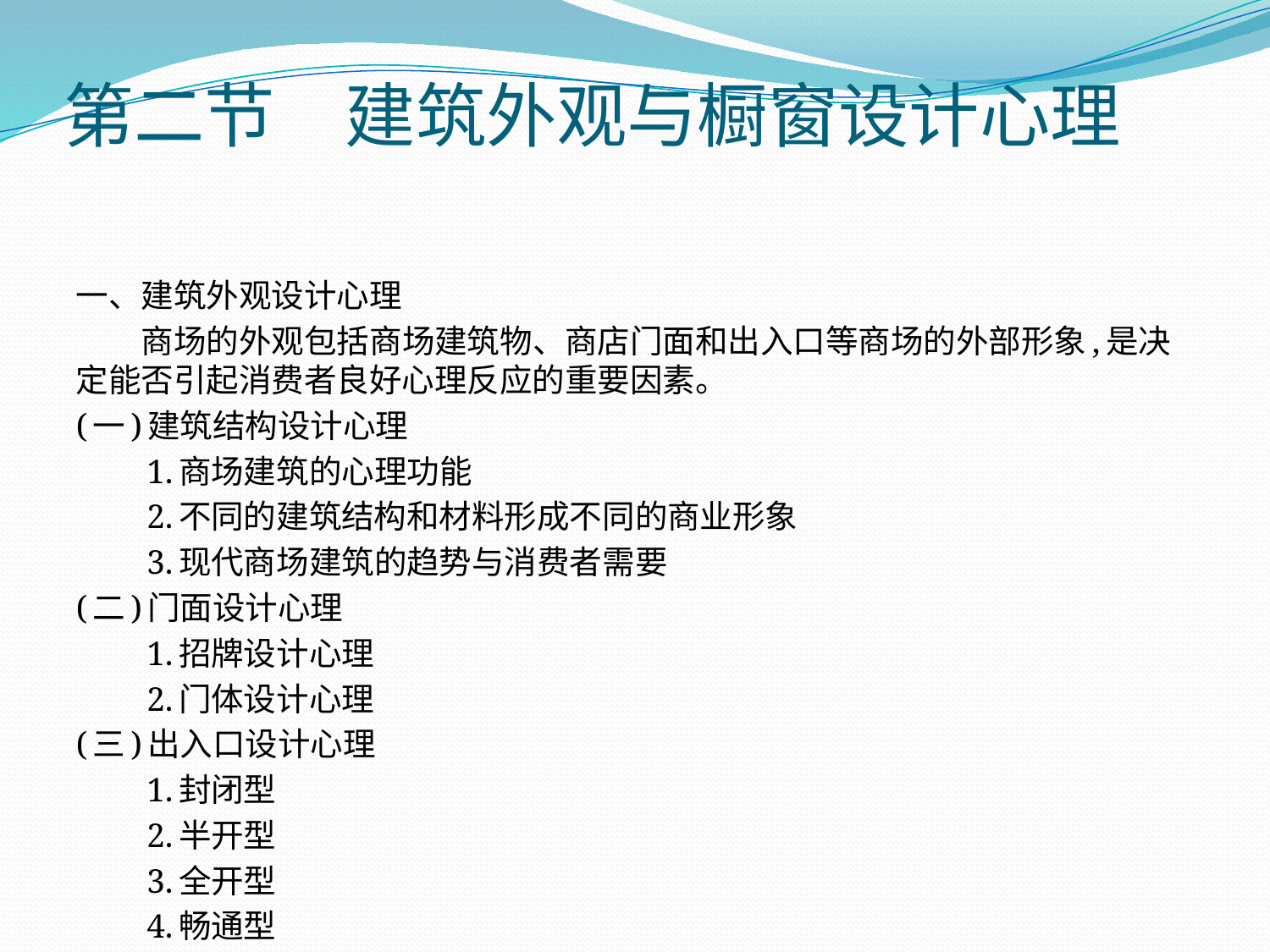

# 第二节　建筑外观与橱窗设计心理
一、建筑外观设计心理
　　商场的外观包括商场建筑物、商店门面和出入口等商场的外部形象,是决定能否引起消费者良好心理反应的重要因素。
(一)建筑结构设计心理
　　1.商场建筑的心理功能
　　2.不同的建筑结构和材料形成不同的商业形象
　　3.现代商场建筑的趋势与消费者需要
(二)门面设计心理
　　1.招牌设计心理
　　2.门体设计心理
(三)出入口设计心理
　　1.封闭型
　　2.半开型
　　3.全开型
　　4.畅通型